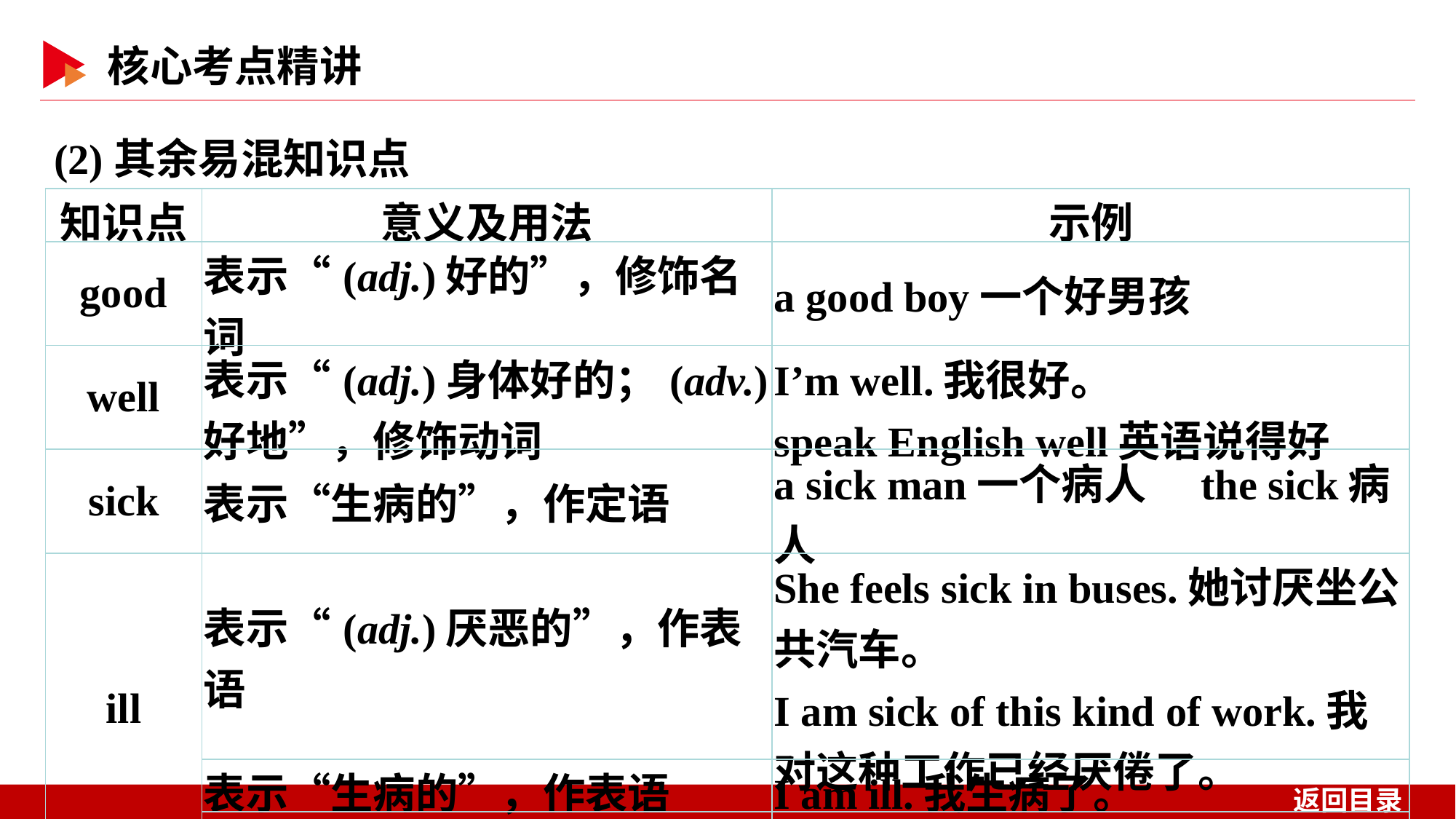

(2)其余易混知识点
| 知识点 | 意义及用法 | 示例 |
| --- | --- | --- |
| good | 表示“(adj.)好的”，修饰名词 | a good boy一个好男孩 |
| well | 表示“(adj.)身体好的；(adv.)好地”，修饰动词 | I’m well.我很好。 speak English well英语说得好 |
| sick | 表示“生病的”，作定语 | a sick man一个病人　the sick病人 |
| ill | 表示“(adj.)厌恶的”，作表语 | She feels sick in buses.她讨厌坐公共汽车。 I am sick of this kind of work.我对这种工作已经厌倦了。 |
|  | 表示“生病的”，作表语 | I am ill.我生病了。 |
|  | 表示“坏的”，作表语 | ill news坏消息 |